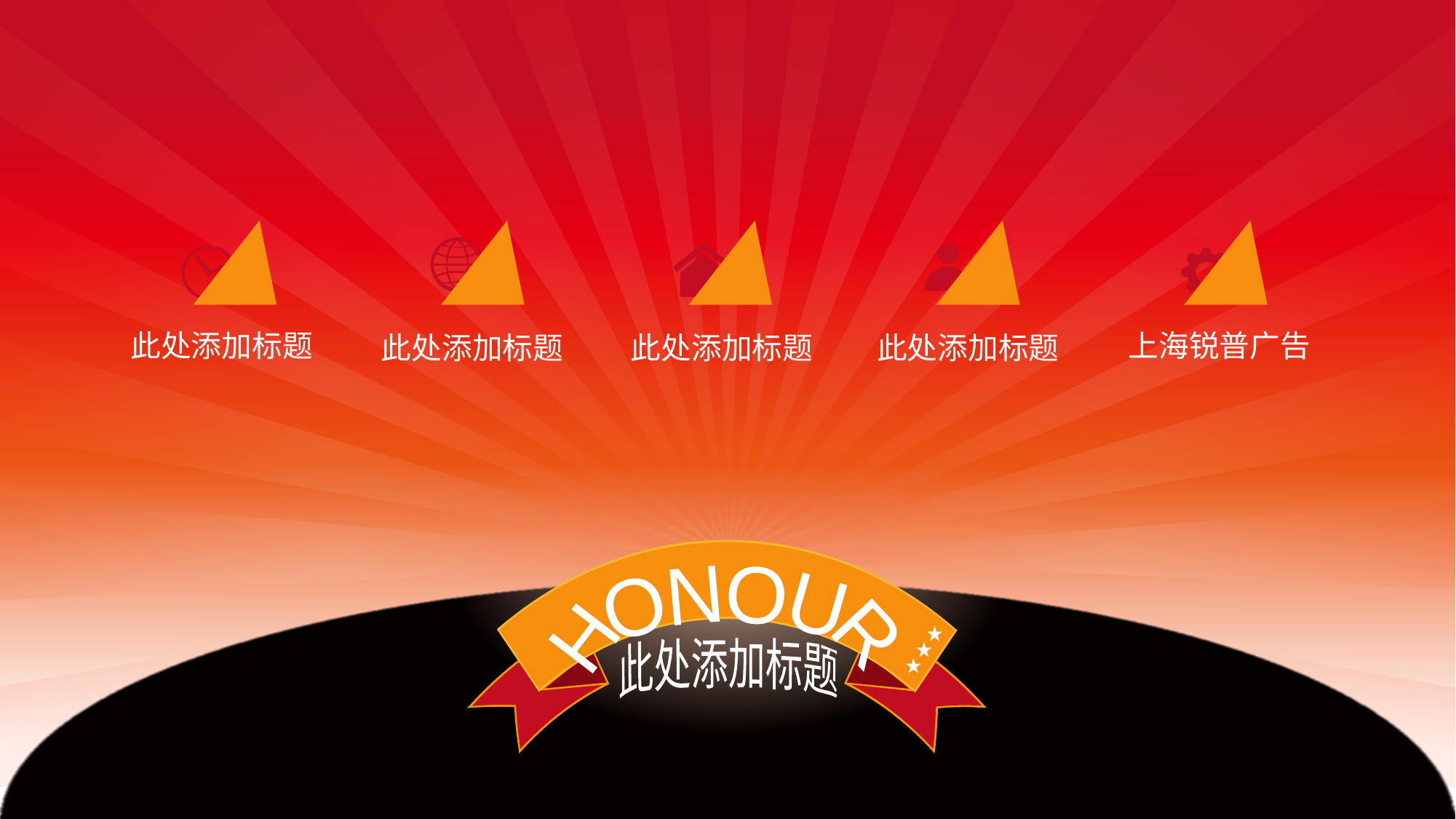

此处添加标题

此处添加标题

此处添加标题

此处添加标题

上海锐普广告

此处添加标题